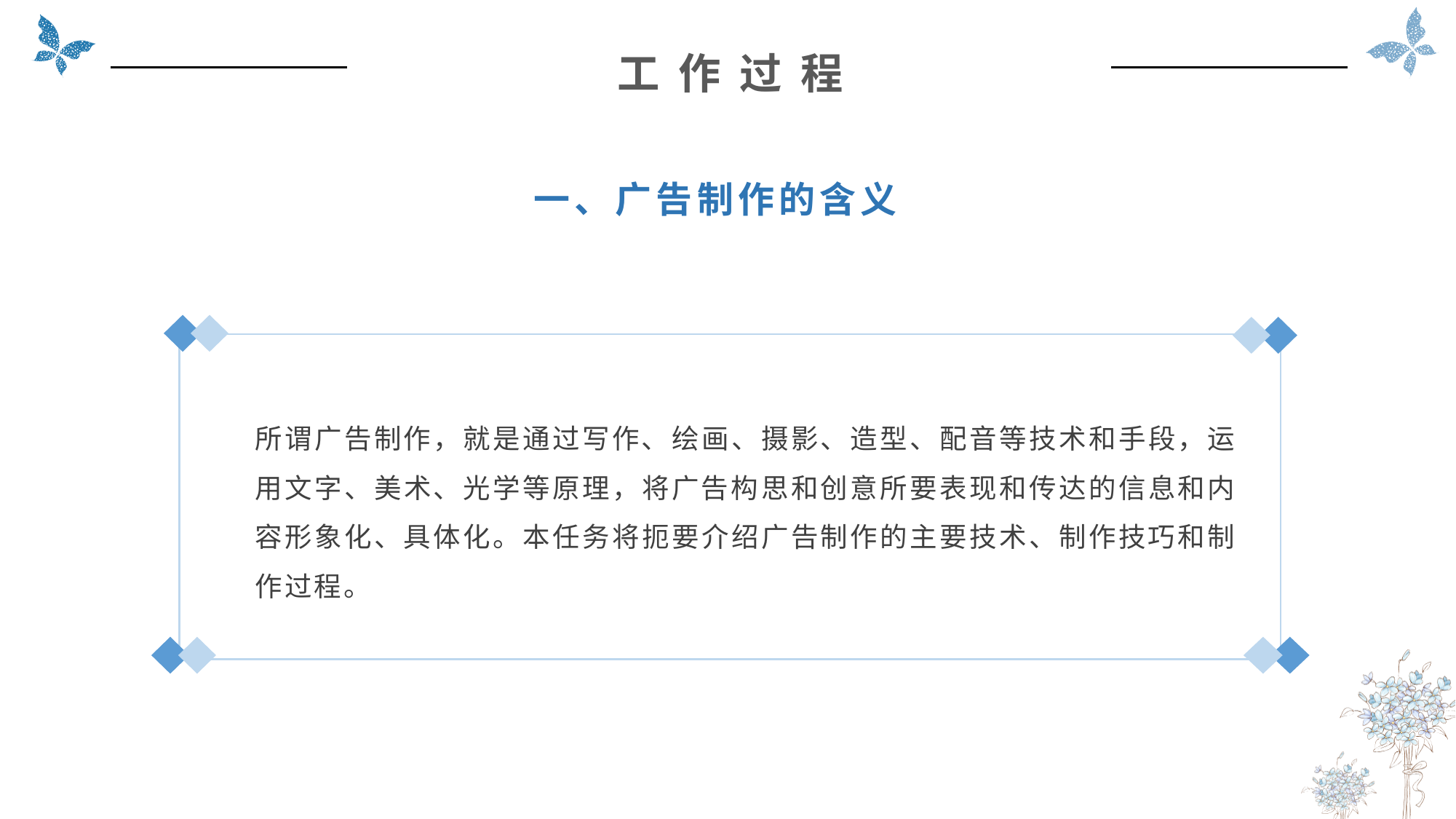

工 作 过 程
一、广告制作的含义

所谓广告制作，就是通过写作、绘画、摄影、造型、配音等技术和手段，运用文字、美术、光学等原理，将广告构思和创意所要表现和传达的信息和内容形象化、具体化。本任务将扼要介绍广告制作的主要技术、制作技巧和制作过程。